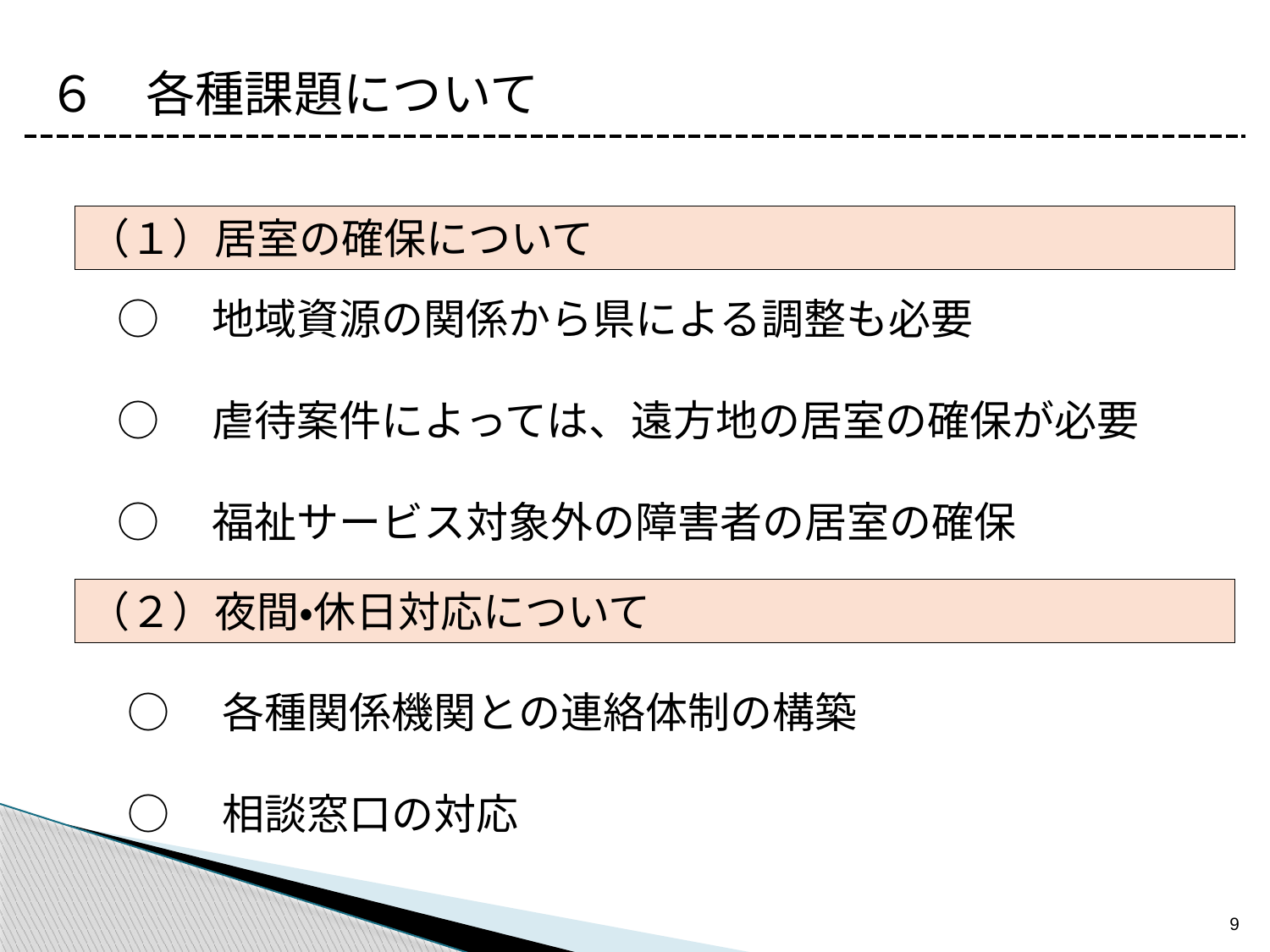

６　各種課題について
（１）居室の確保について
○　地域資源の関係から県による調整も必要

○　虐待案件によっては、遠方地の居室の確保が必要

○　福祉サービス対象外の障害者の居室の確保
（２）夜間・休日対応について
○　各種関係機関との連絡体制の構築

○　相談窓口の対応
9